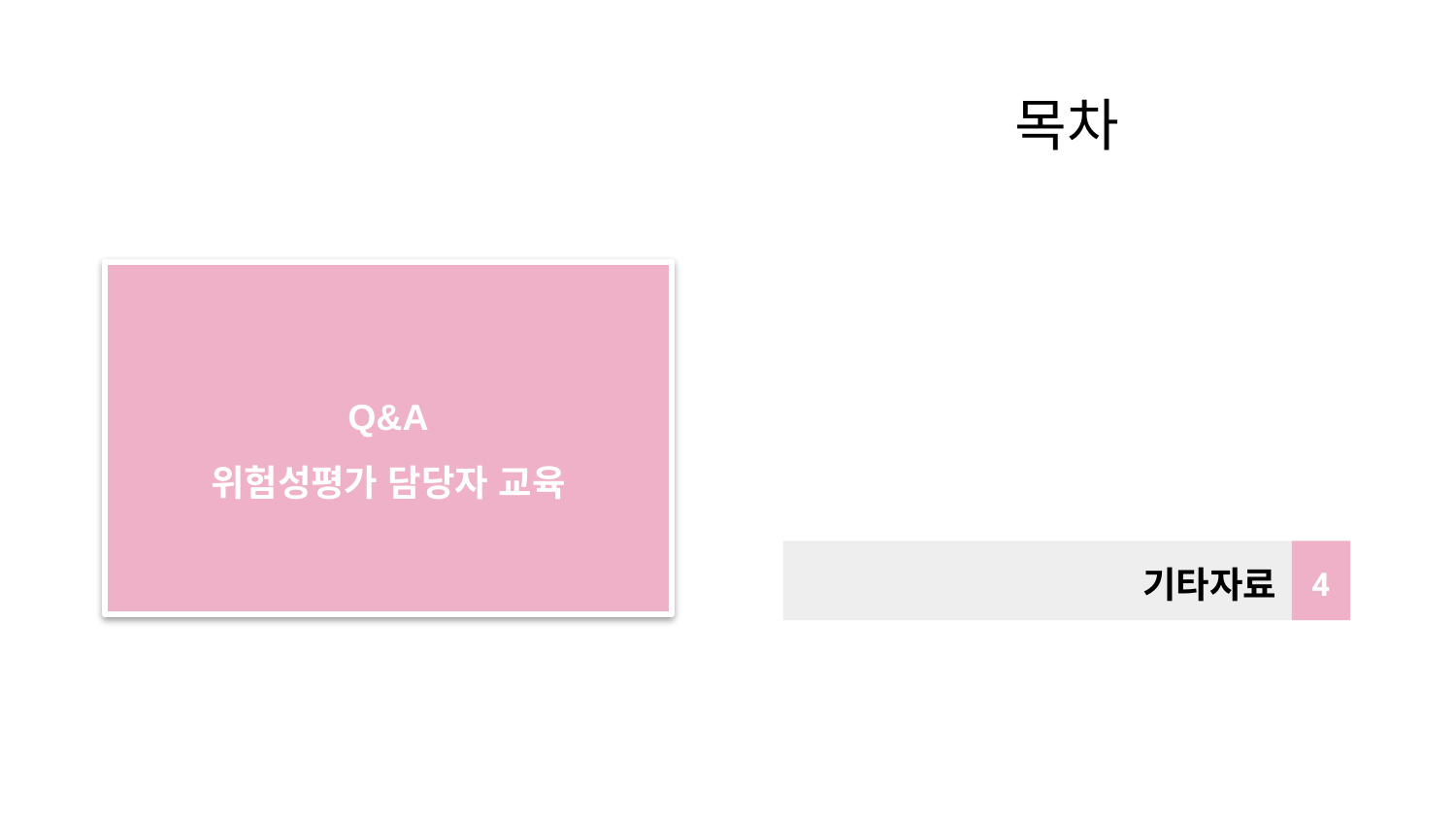

# 목차
Q&A
위험성평가 담당자 교육
기타자료
4